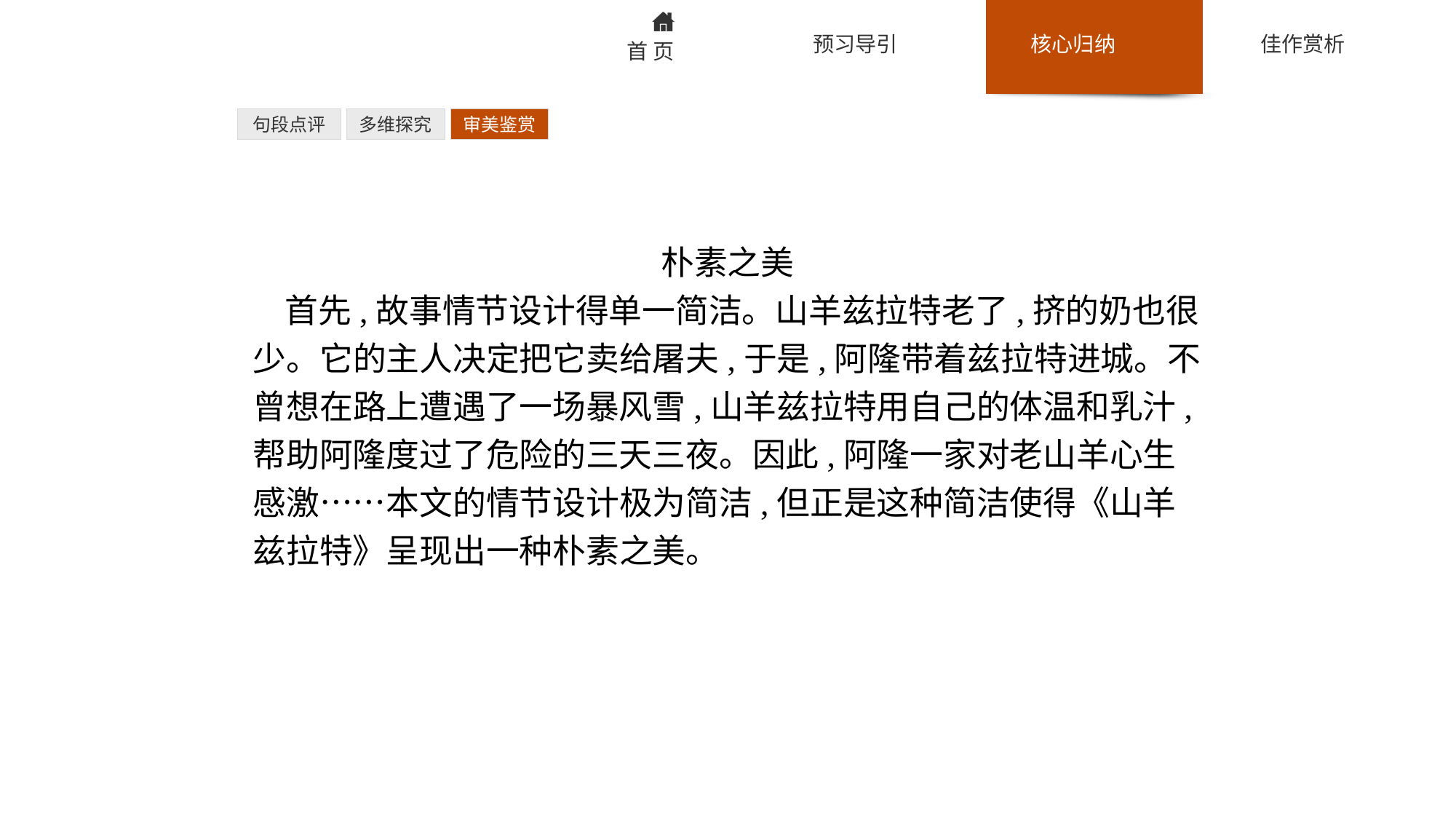

句段点评
多维探究
审美鉴赏
朴素之美
首先,故事情节设计得单一简洁。山羊兹拉特老了,挤的奶也很少。它的主人决定把它卖给屠夫,于是,阿隆带着兹拉特进城。不曾想在路上遭遇了一场暴风雪,山羊兹拉特用自己的体温和乳汁,帮助阿隆度过了危险的三天三夜。因此,阿隆一家对老山羊心生感激……本文的情节设计极为简洁,但正是这种简洁使得《山羊兹拉特》呈现出一种朴素之美。